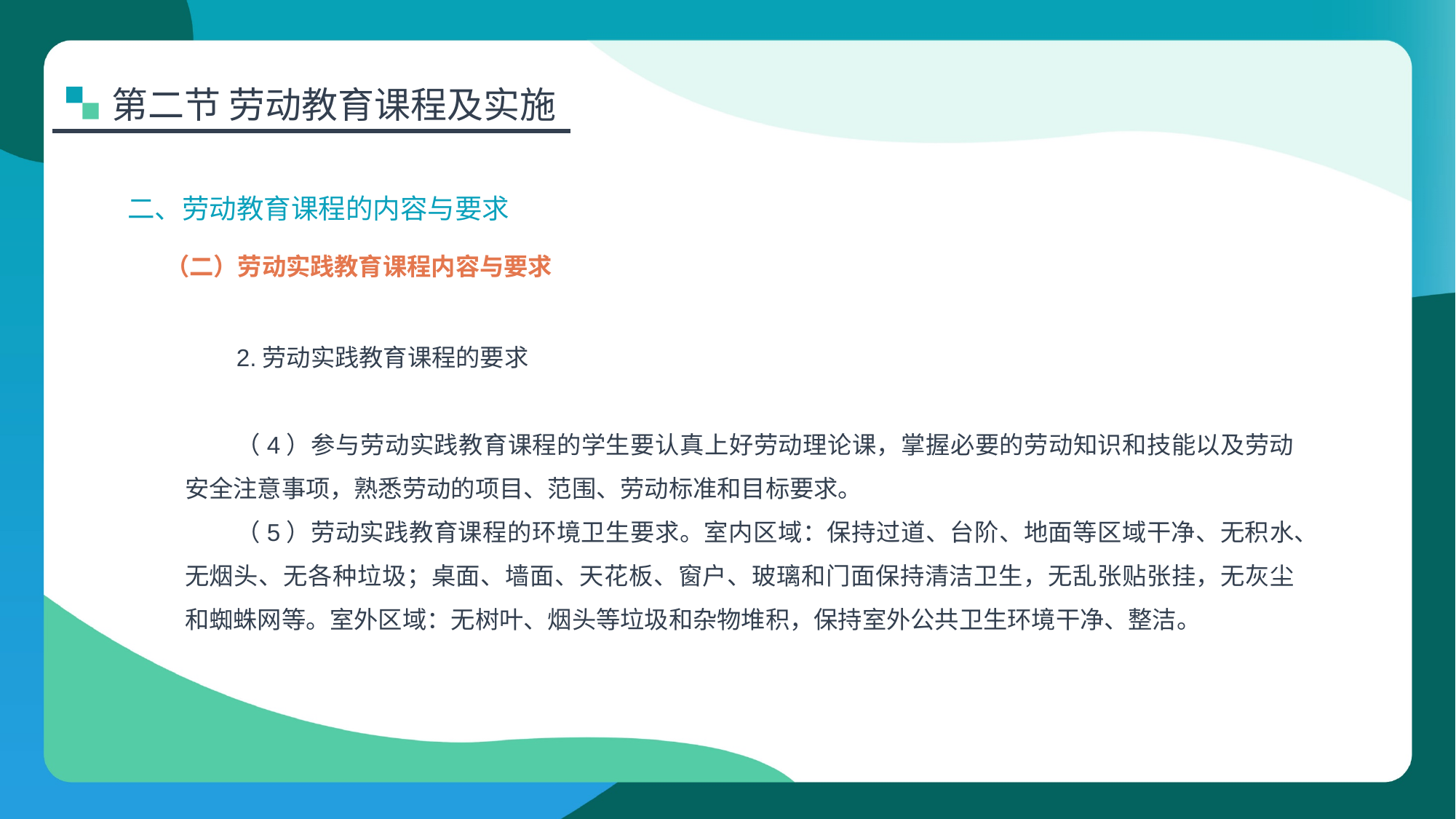

第二节 劳动教育课程及实施

二、劳动教育课程的内容与要求
（二）劳动实践教育课程内容与要求
2.劳动实践教育课程的要求

（4）参与劳动实践教育课程的学生要认真上好劳动理论课，掌握必要的劳动知识和技能以及劳动安全注意事项，熟悉劳动的项目、范围、劳动标准和目标要求。
（5）劳动实践教育课程的环境卫生要求。室内区域：保持过道、台阶、地面等区域干净、无积水、无烟头、无各种垃圾；桌面、墙面、天花板、窗户、玻璃和门面保持清洁卫生，无乱张贴张挂，无灰尘和蜘蛛网等。室外区域：无树叶、烟头等垃圾和杂物堆积，保持室外公共卫生环境干净、整洁。